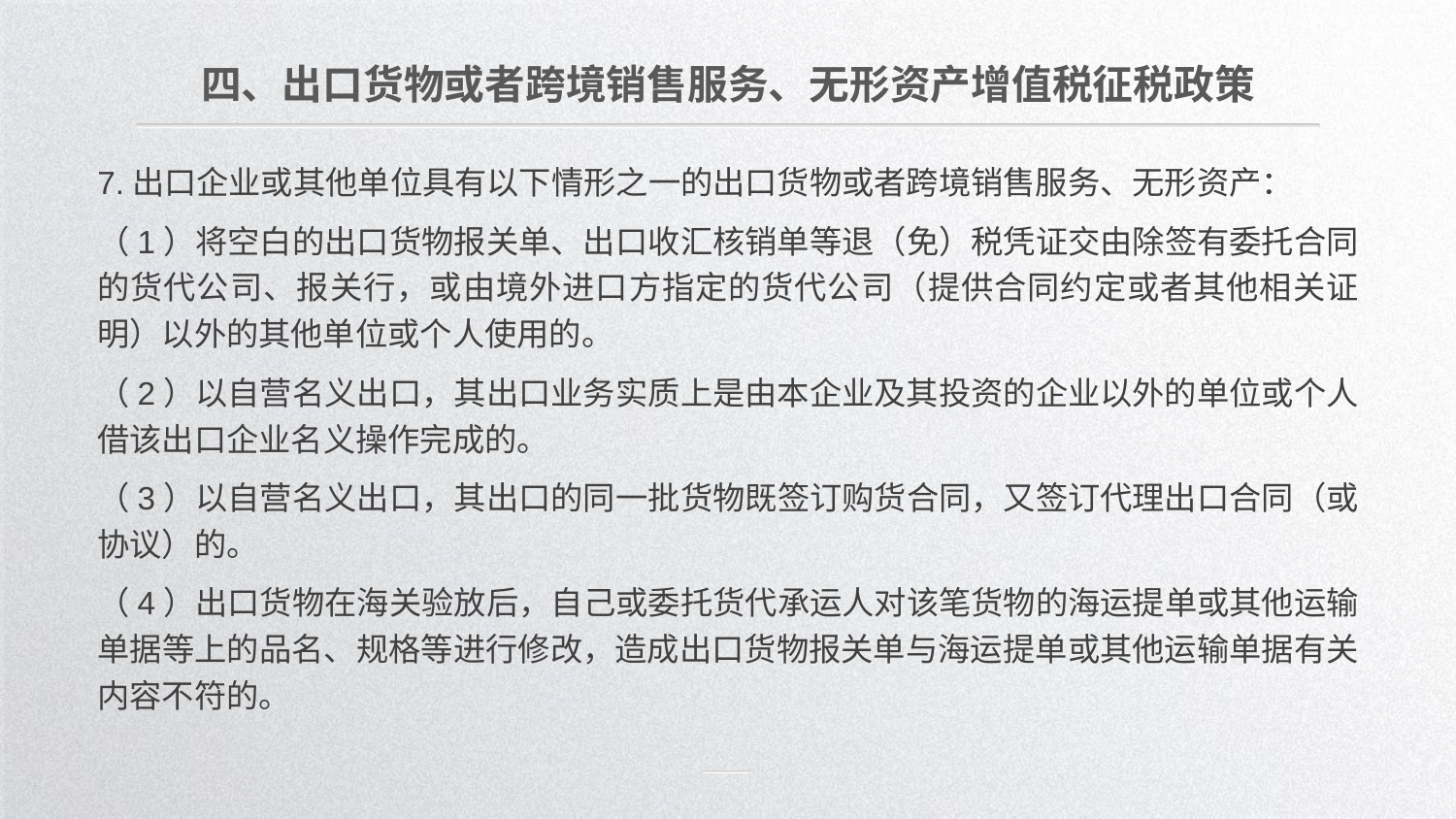

四、出口货物或者跨境销售服务、无形资产增值税征税政策
7.出口企业或其他单位具有以下情形之一的出口货物或者跨境销售服务、无形资产：
（1）将空白的出口货物报关单、出口收汇核销单等退（免）税凭证交由除签有委托合同的货代公司、报关行，或由境外进口方指定的货代公司（提供合同约定或者其他相关证明）以外的其他单位或个人使用的。
（2）以自营名义出口，其出口业务实质上是由本企业及其投资的企业以外的单位或个人借该出口企业名义操作完成的。
（3）以自营名义出口，其出口的同一批货物既签订购货合同，又签订代理出口合同（或协议）的。
（4）出口货物在海关验放后，自己或委托货代承运人对该笔货物的海运提单或其他运输单据等上的品名、规格等进行修改，造成出口货物报关单与海运提单或其他运输单据有关内容不符的。